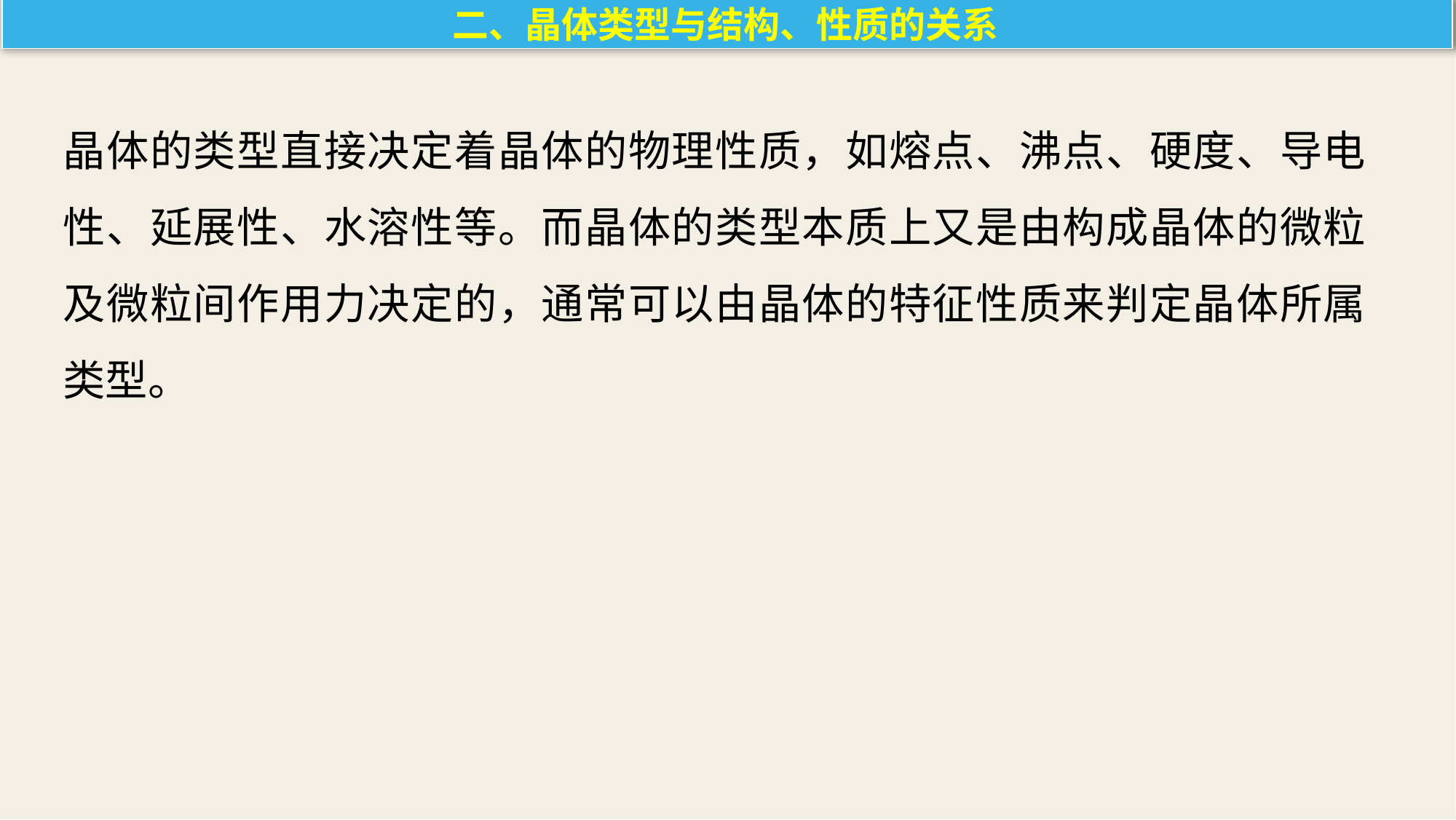

二、晶体类型与结构、性质的关系

晶体的类型直接决定着晶体的物理性质，如熔点、沸点、硬度、导电性、延展性、水溶性等。而晶体的类型本质上又是由构成晶体的微粒及微粒间作用力决定的，通常可以由晶体的特征性质来判定晶体所属类型。